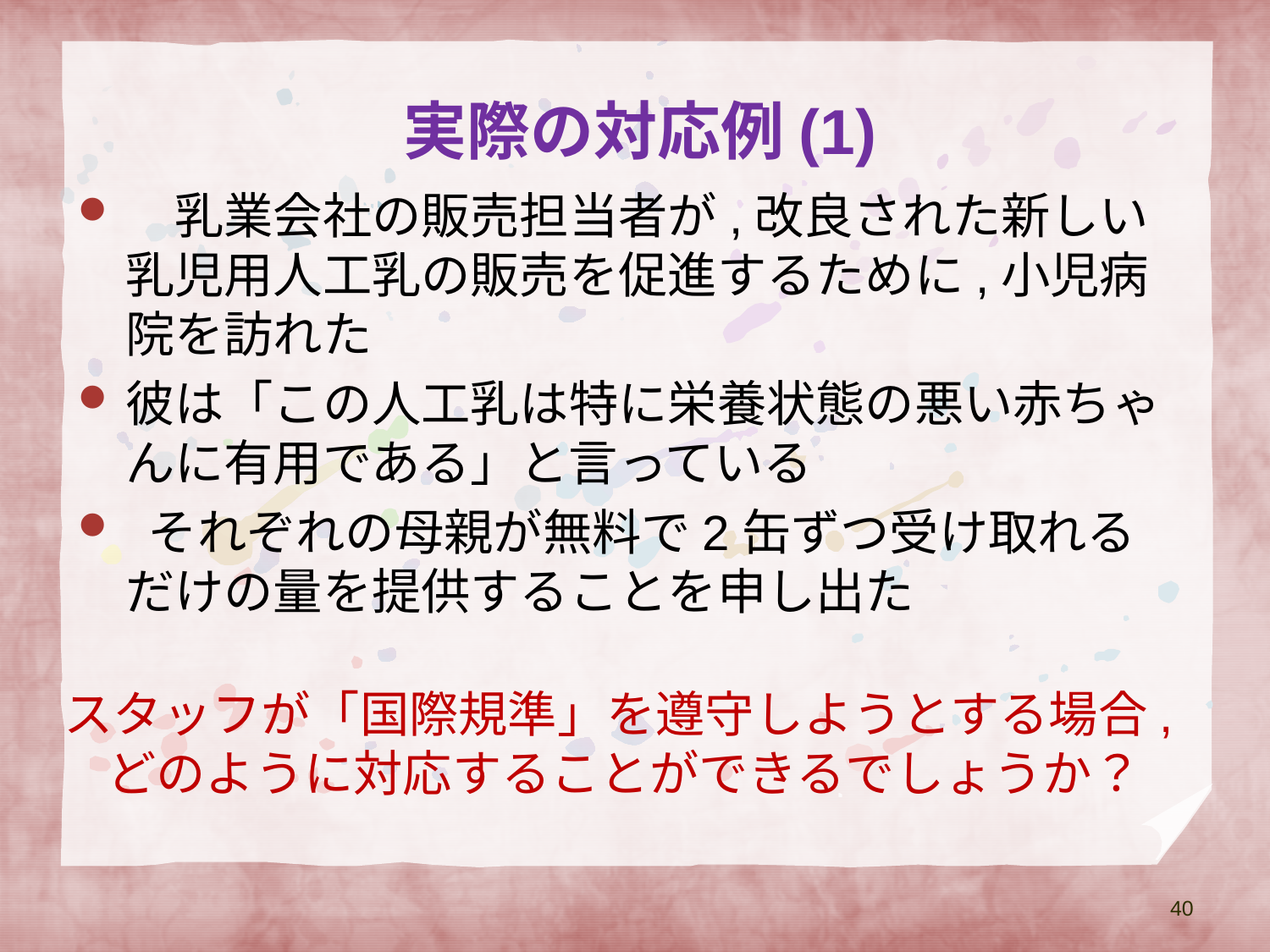

# 実際の対応例(1)
　乳業会社の販売担当者が,改良された新しい乳児用人工乳の販売を促進するために,小児病院を訪れた
彼は「この人工乳は特に栄養状態の悪い赤ちゃんに有用である」と言っている
 それぞれの母親が無料で2缶ずつ受け取れるだけの量を提供することを申し出た

スタッフが「国際規準」を遵守しようとする場合,どのように対応することができるでしょうか？

40